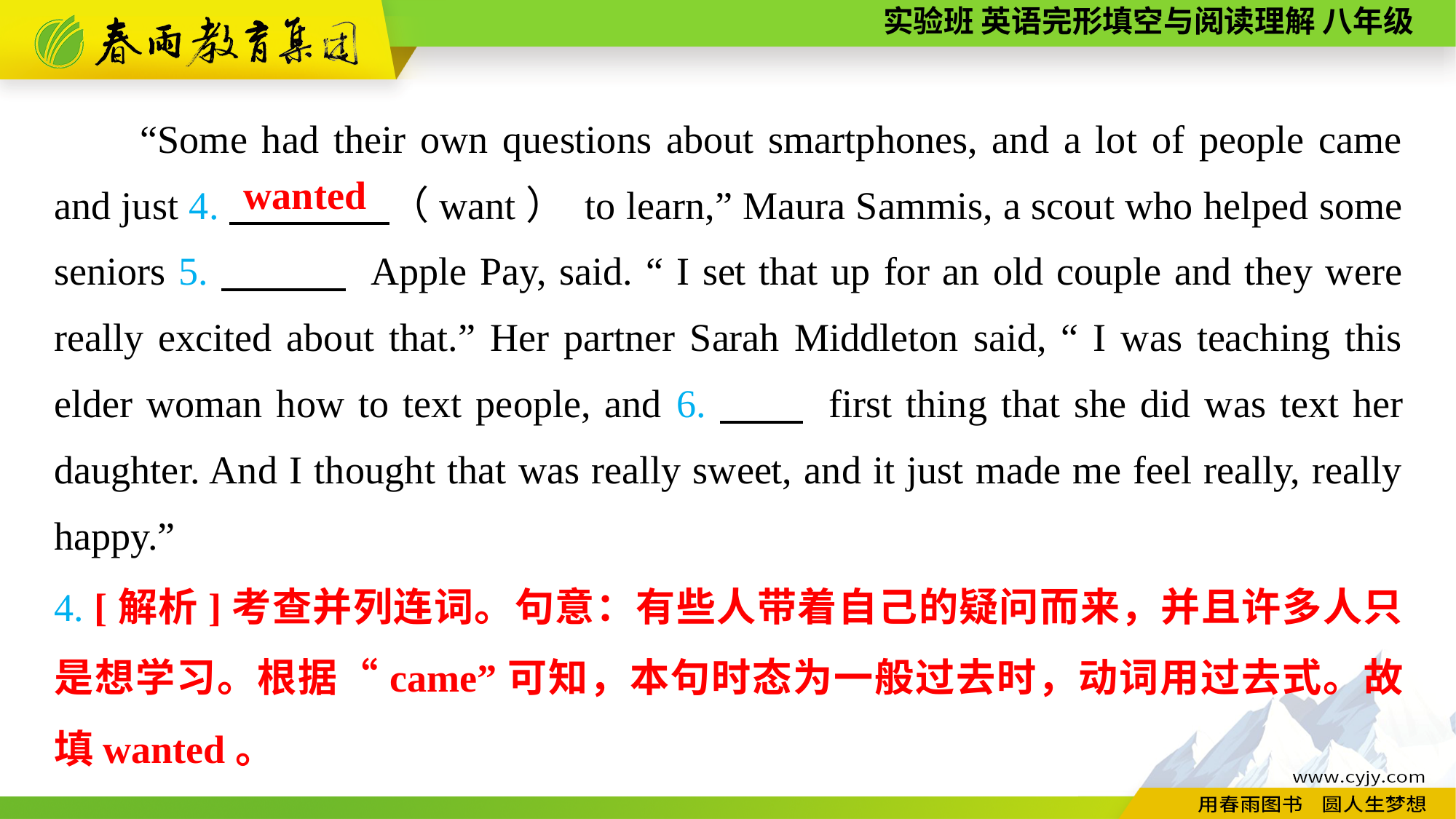

“Some had their own questions about smartphones, and a lot of people came and just 4.　　　　（want） to learn,” Maura Sammis, a scout who helped some seniors 5.　　　 Apple Pay, said. “ I set that up for an old couple and they were really excited about that.” Her partner Sarah Middleton said, “ I was teaching this elder woman how to text people, and 6.　　 first thing that she did was text her daughter. And I thought that was really sweet, and it just made me feel really, really happy.”
wanted
4. [解析]考查并列连词。句意：有些人带着自己的疑问而来，并且许多人只是想学习。根据“came”可知，本句时态为一般过去时，动词用过去式。故填wanted。